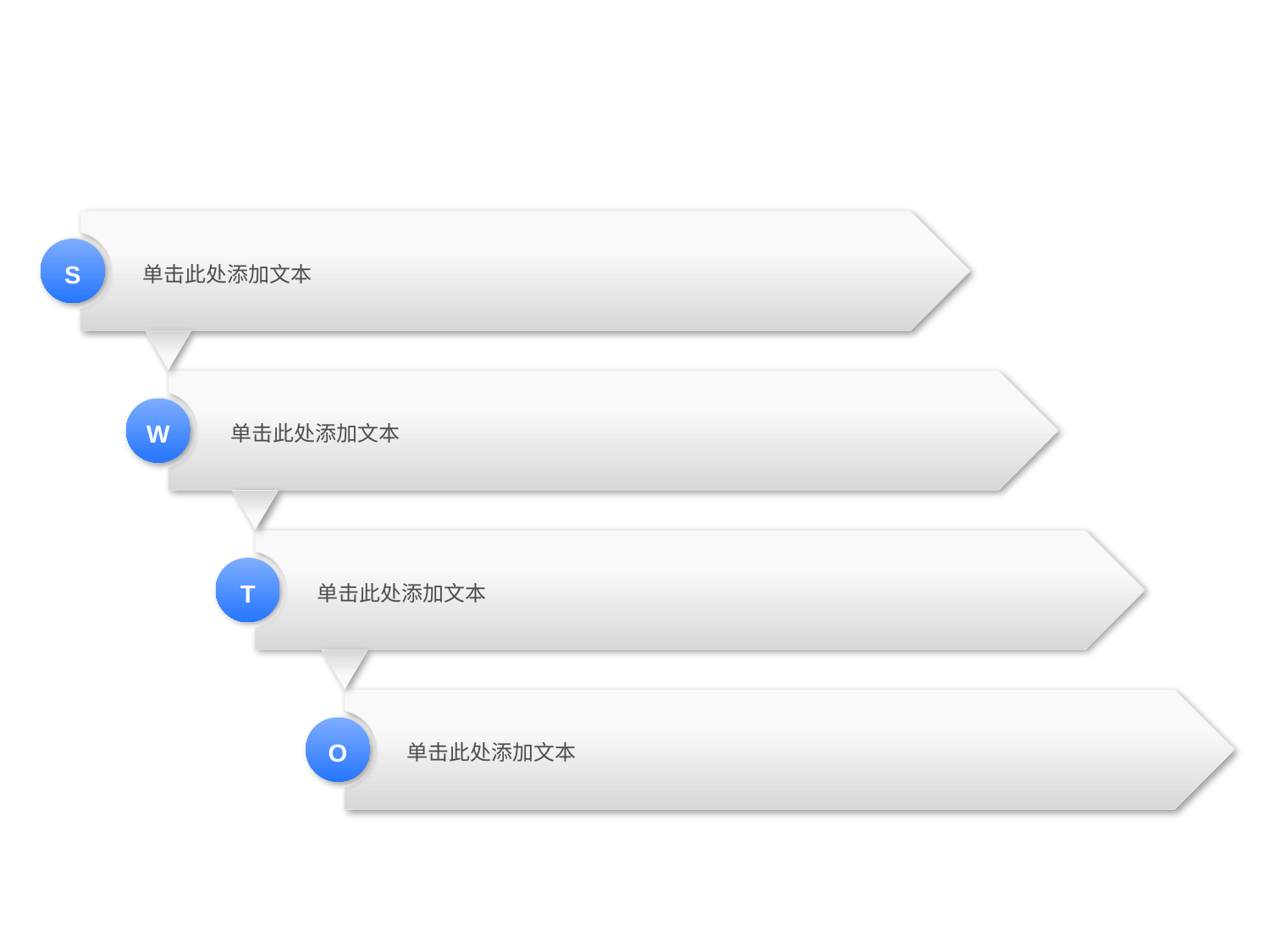

单击此处添加文本
S

单击此处添加文本
W

单击此处添加文本
T

单击此处添加文本
O